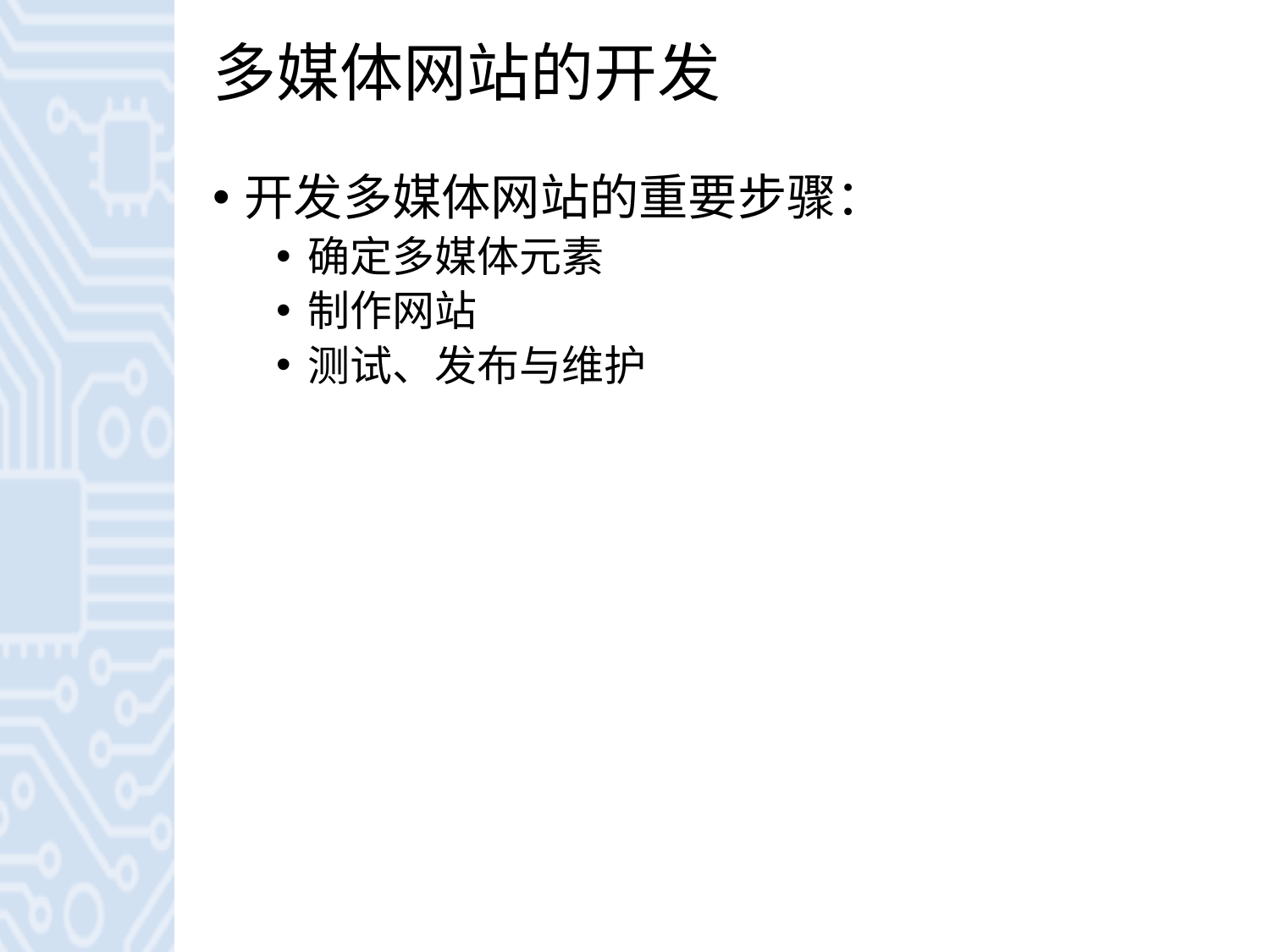

# 多媒体网站的开发
开发多媒体网站的重要步骤：
确定多媒体元素
制作网站
测试、发布与维护